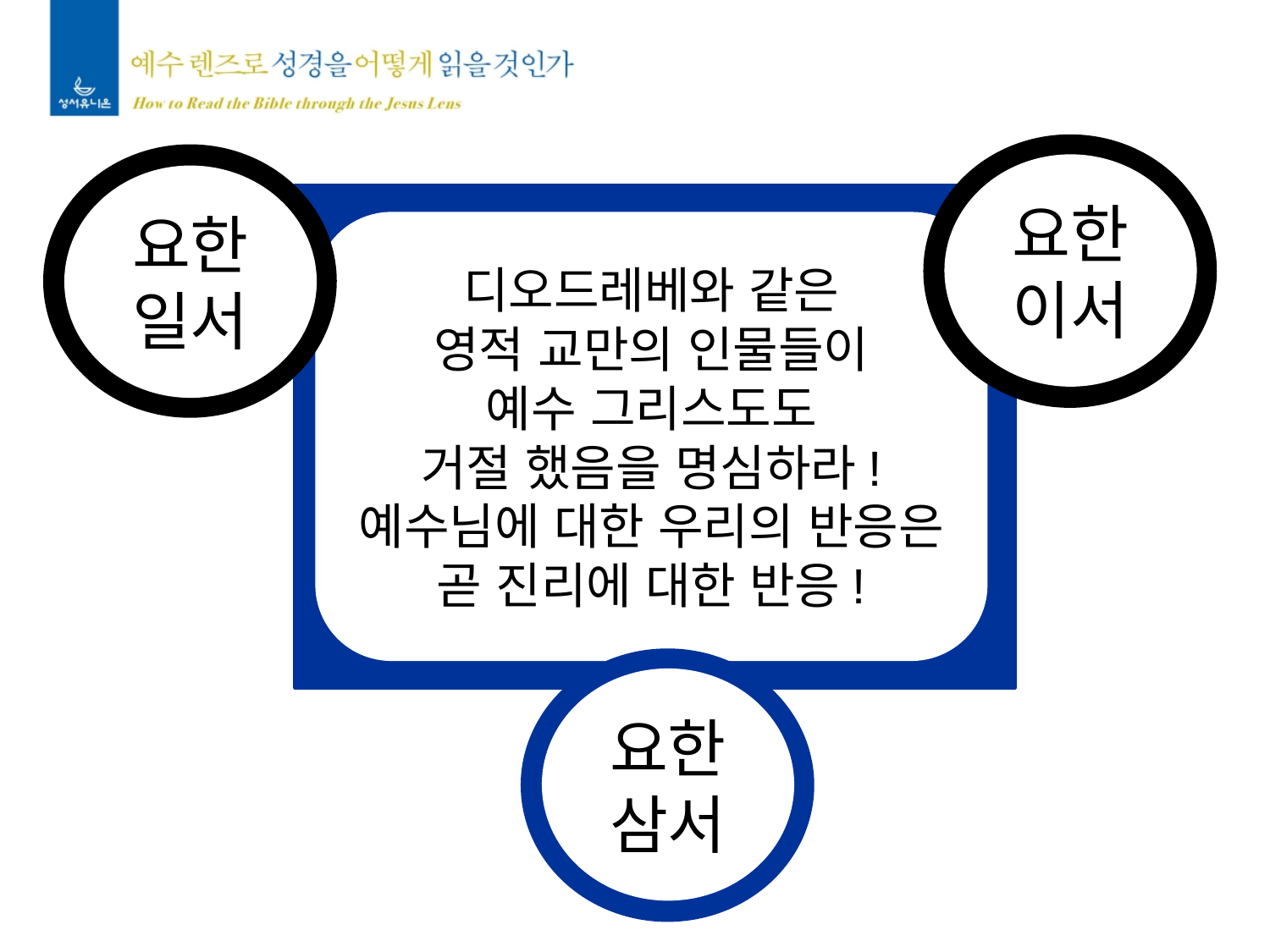

요한
이서
요한
일서

디오드레베와 같은
영적 교만의 인물들이
예수 그리스도도
거절 했음을 명심하라!
예수님에 대한 우리의 반응은
곧 진리에 대한 반응!

요한
삼서